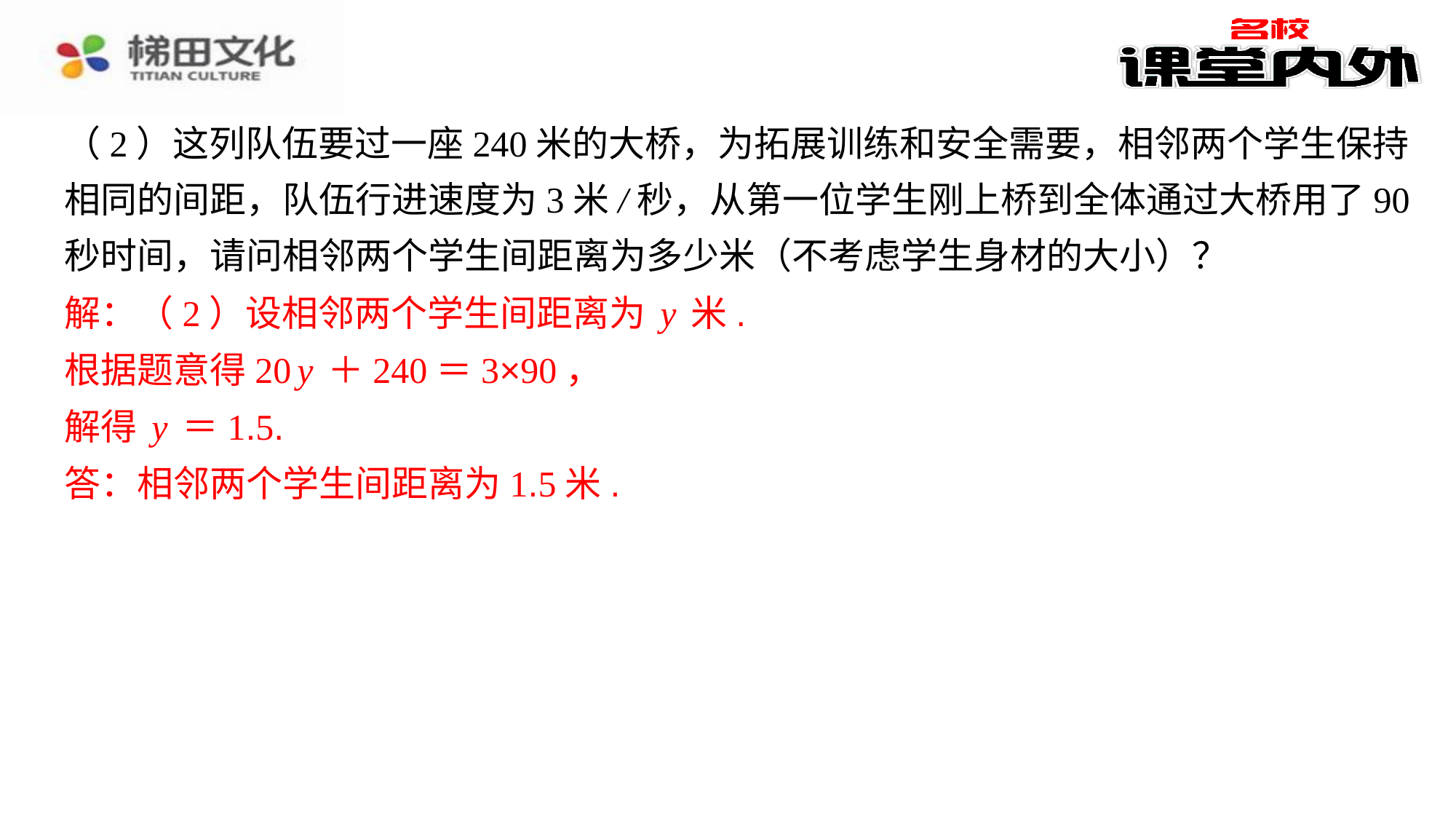

（2）这列队伍要过一座240米的大桥，为拓展训练和安全需要，相邻两个学生保持
相同的间距，队伍行进速度为3米/秒，从第一位学生刚上桥到全体通过大桥用了90
秒时间，请问相邻两个学生间距离为多少米（不考虑学生身材的大小）？
解：（2）设相邻两个学生间距离为y米.
根据题意得20y＋240＝3×90，
解得y＝1.5.
答：相邻两个学生间距离为1.5米.
解：（2）设相邻两个学生间距离为y米.
根据题意得20y＋240＝3×90，
解得y＝1.5.
答：相邻两个学生间距离为1.5米.